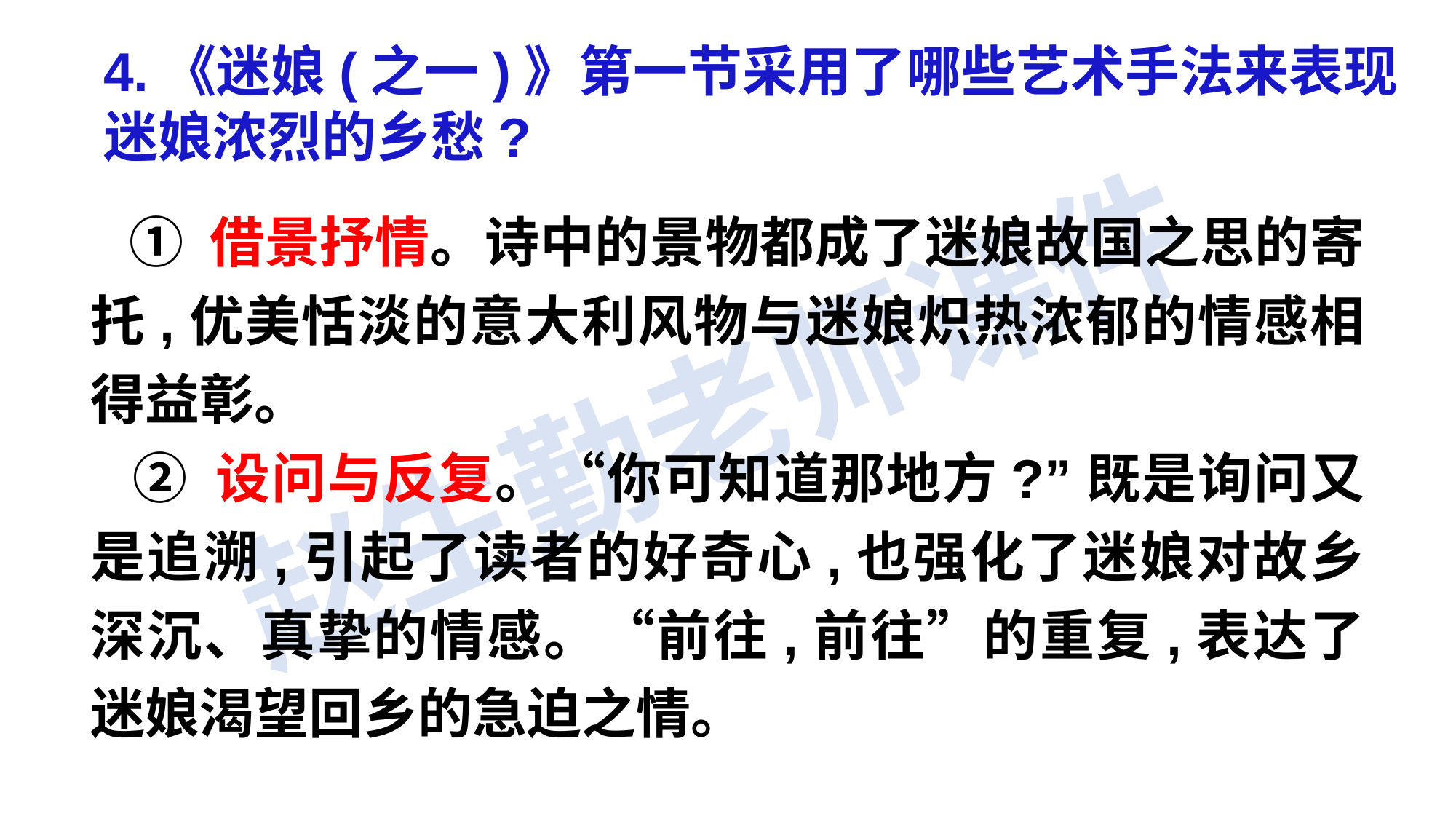

4.《迷娘(之一)》第一节采用了哪些艺术手法来表现迷娘浓烈的乡愁?
   ① 借景抒情。诗中的景物都成了迷娘故国之思的寄托,优美恬淡的意大利风物与迷娘炽热浓郁的情感相得益彰。
   ② 设问与反复。“你可知道那地方?”既是询问又是追溯,引起了读者的好奇心,也强化了迷娘对故乡深沉、真挚的情感。“前往,前往”的重复,表达了迷娘渴望回乡的急迫之情。